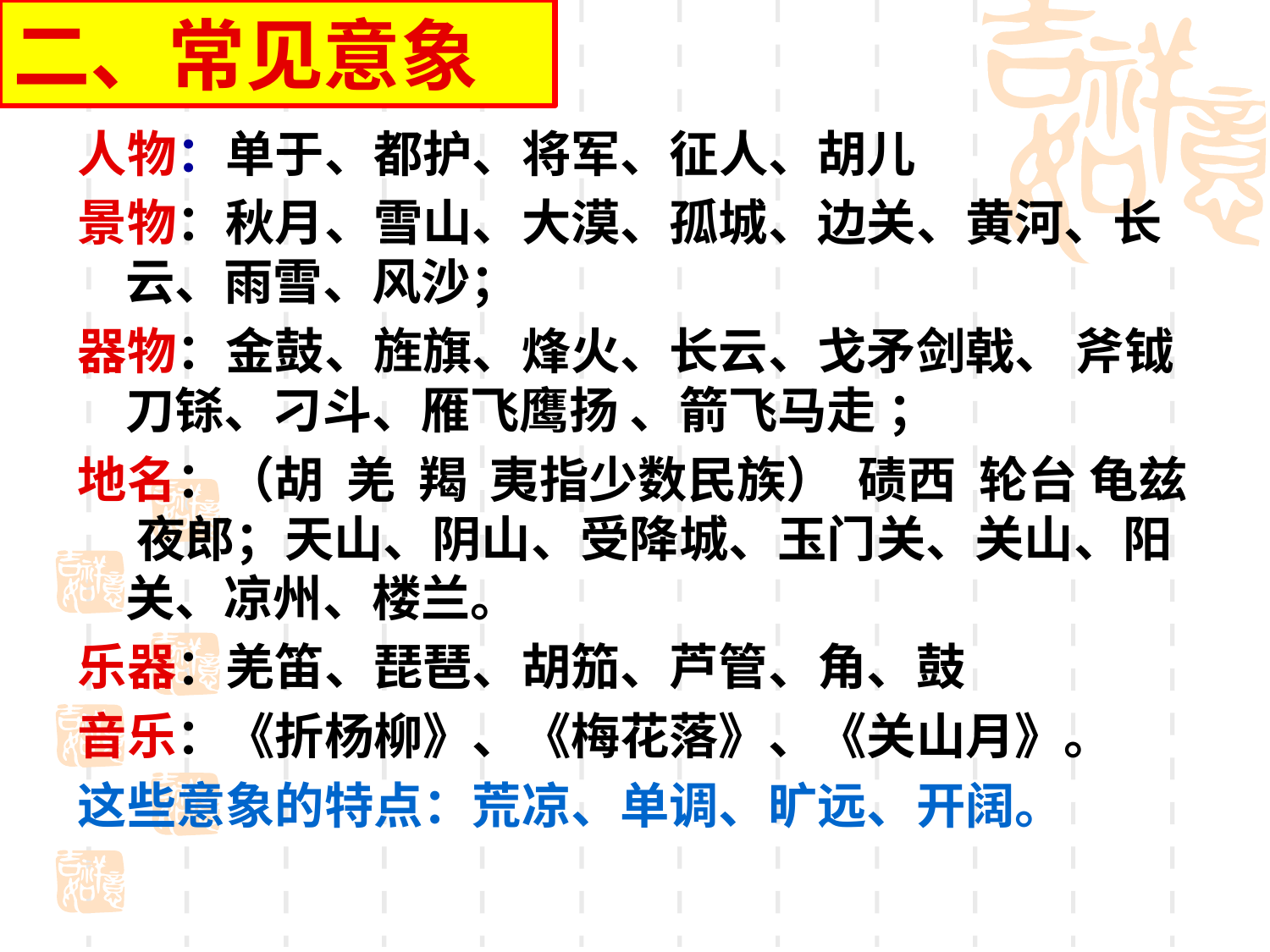

二、常见意象
人物：单于、都护、将军、征人、胡儿
景物：秋月、雪山、大漠、孤城、边关、黄河、长云、雨雪、风沙；
器物：金鼓、旌旗、烽火、长云、戈矛剑戟、 斧钺刀铩、刁斗、雁飞鹰扬 、箭飞马走 ；
地名：（胡  羌  羯  夷指少数民族）  碛西  轮台 龟兹  夜郎；天山、阴山、受降城、玉门关、关山、阳关、凉州、楼兰。
乐器：羌笛、琵琶、胡笳、芦管、角、鼓
音乐：《折杨柳》、《梅花落》、《关山月》。
这些意象的特点：荒凉、单调、旷远、开阔。